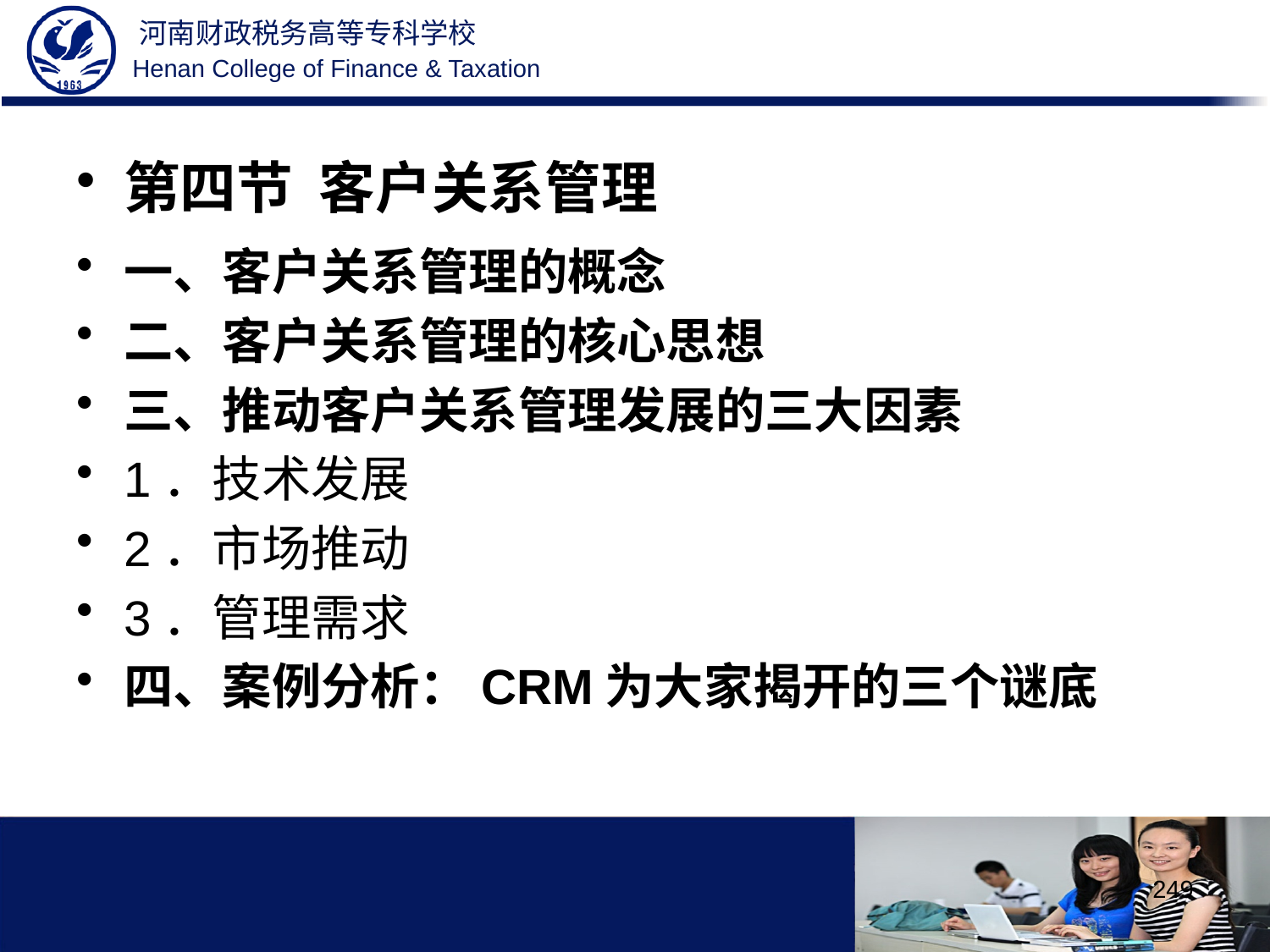

第四节  客户关系管理
一、客户关系管理的概念
二、客户关系管理的核心思想
三、推动客户关系管理发展的三大因素
1．技术发展
2．市场推动
3．管理需求
四、案例分析：CRM为大家揭开的三个谜底

249